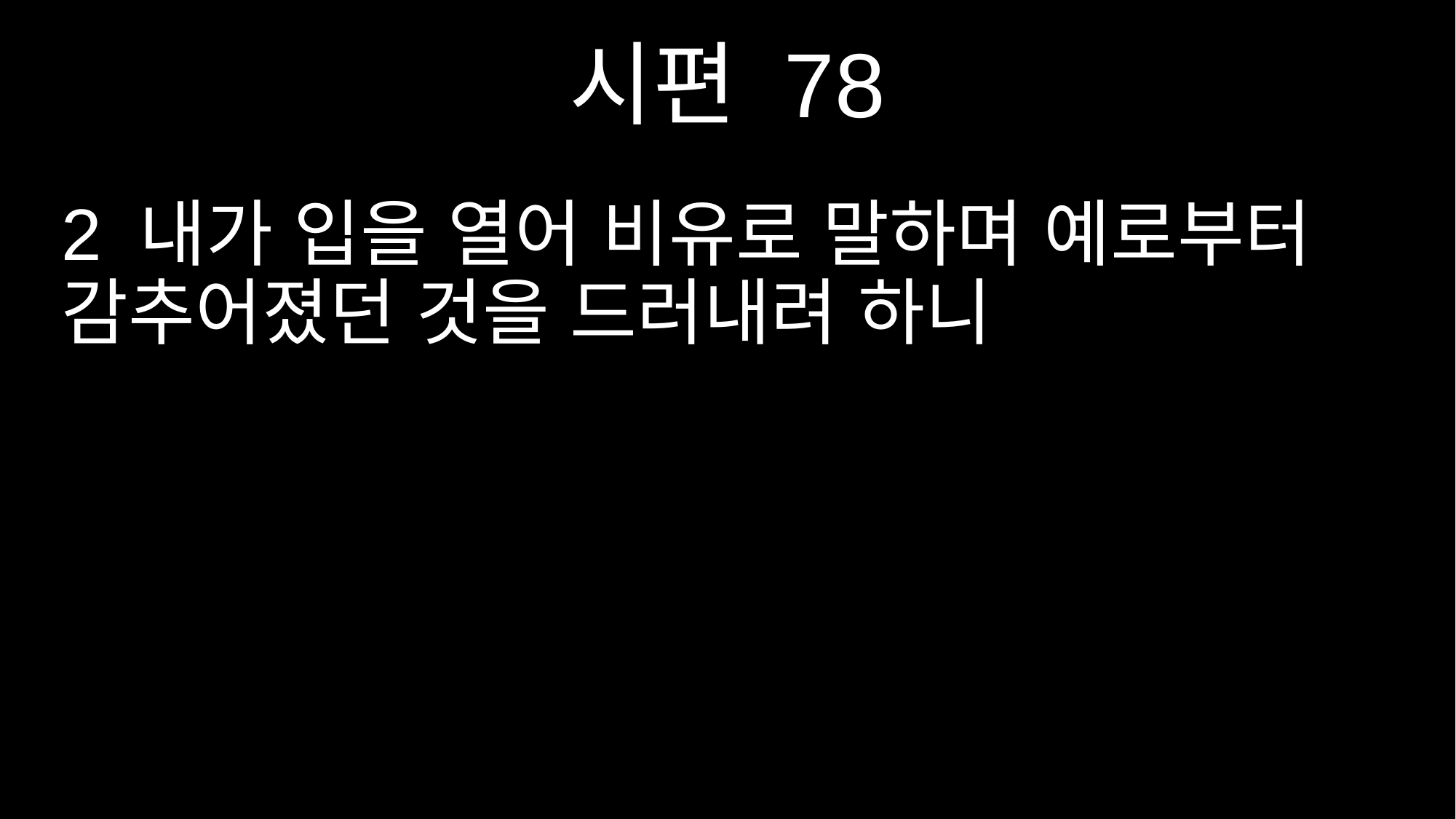

시편 78
2 내가 입을 열어 비유로 말하며 예로부터 감추어졌던 것을 드러내려 하니